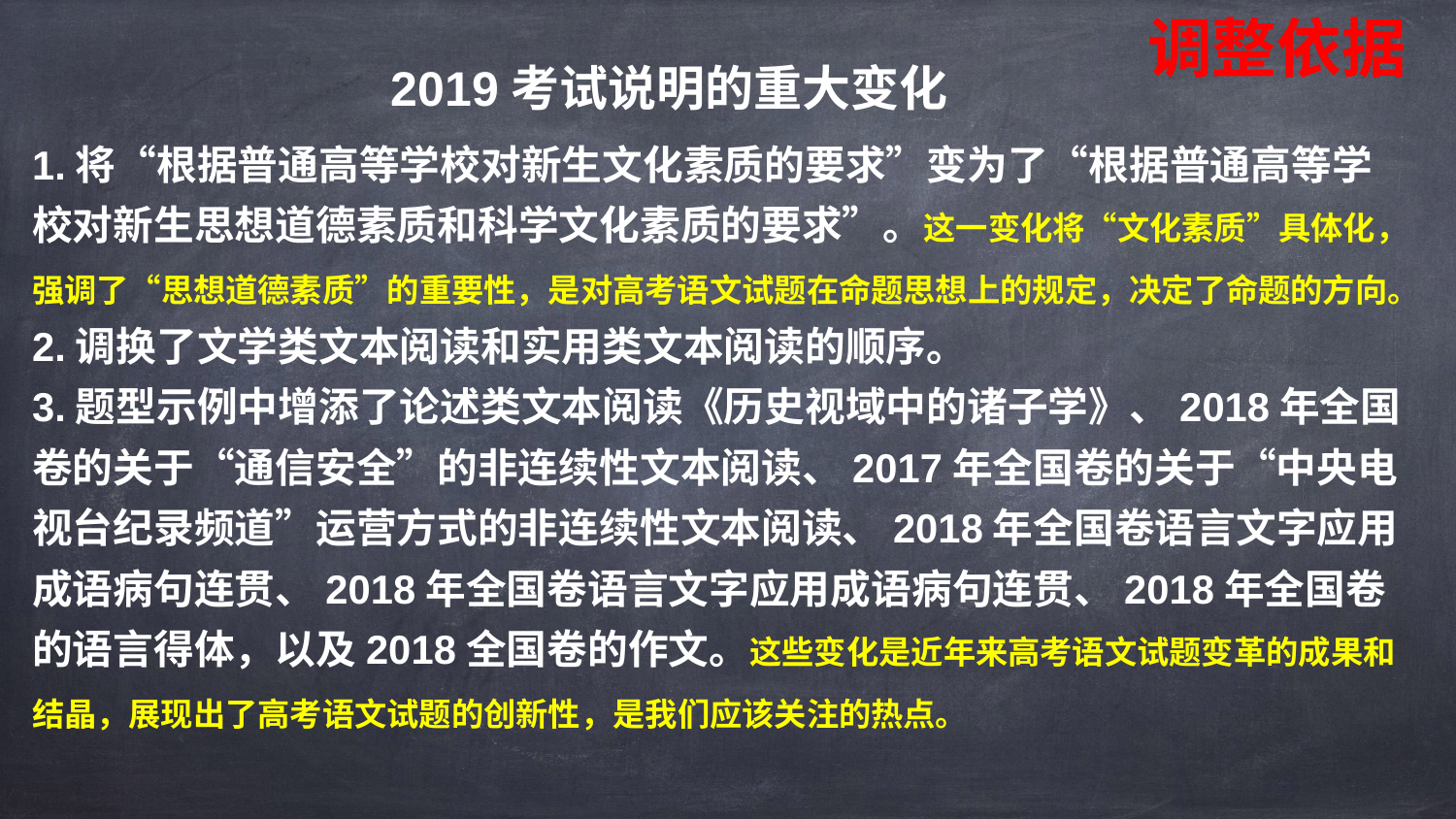

调整依据
2019考试说明的重大变化
1.将“根据普通高等学校对新生文化素质的要求”变为了“根据普通高等学校对新生思想道德素质和科学文化素质的要求”。这一变化将“文化素质”具体化，强调了“思想道德素质”的重要性，是对高考语文试题在命题思想上的规定，决定了命题的方向。
2.调换了文学类文本阅读和实用类文本阅读的顺序。
3.题型示例中增添了论述类文本阅读《历史视域中的诸子学》、2018年全国卷的关于“通信安全”的非连续性文本阅读、2017年全国卷的关于“中央电视台纪录频道”运营方式的非连续性文本阅读、2018年全国卷语言文字应用成语病句连贯、2018年全国卷语言文字应用成语病句连贯、2018年全国卷的语言得体，以及2018全国卷的作文。这些变化是近年来高考语文试题变革的成果和结晶，展现出了高考语文试题的创新性，是我们应该关注的热点。